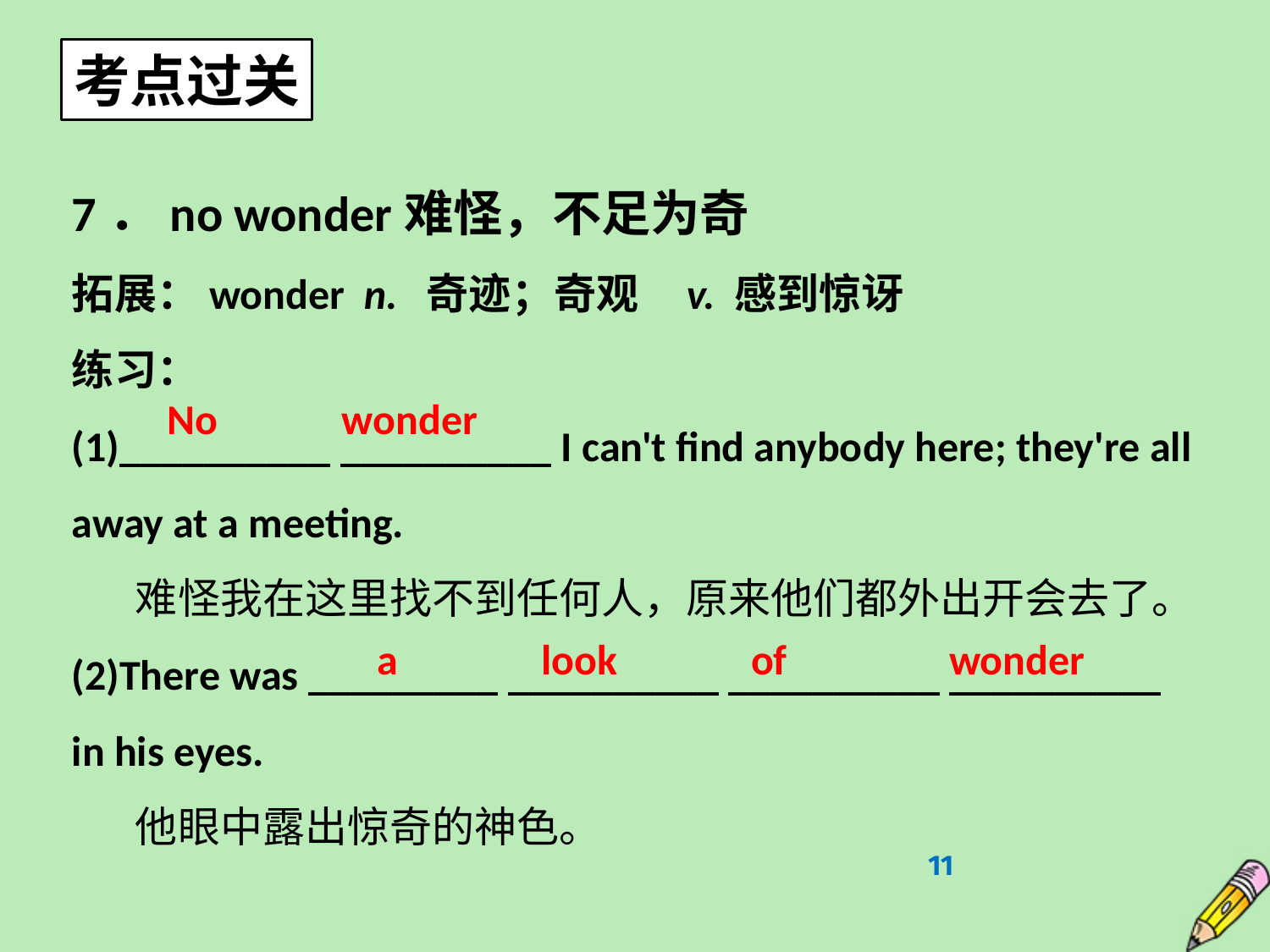

考点过关
7．no wonder难怪，不足为奇
拓展：wonder  n.  奇迹；奇观    v. 感到惊讶
练习：
(1)__________ __________ I can't find anybody here; they're all away at a meeting.
难怪我在这里找不到任何人，原来他们都外出开会去了。
(2)There was _________ __________ __________ __________ in his eyes.
他眼中露出惊奇的神色。
No             wonder
a               look              of                 wonder
11